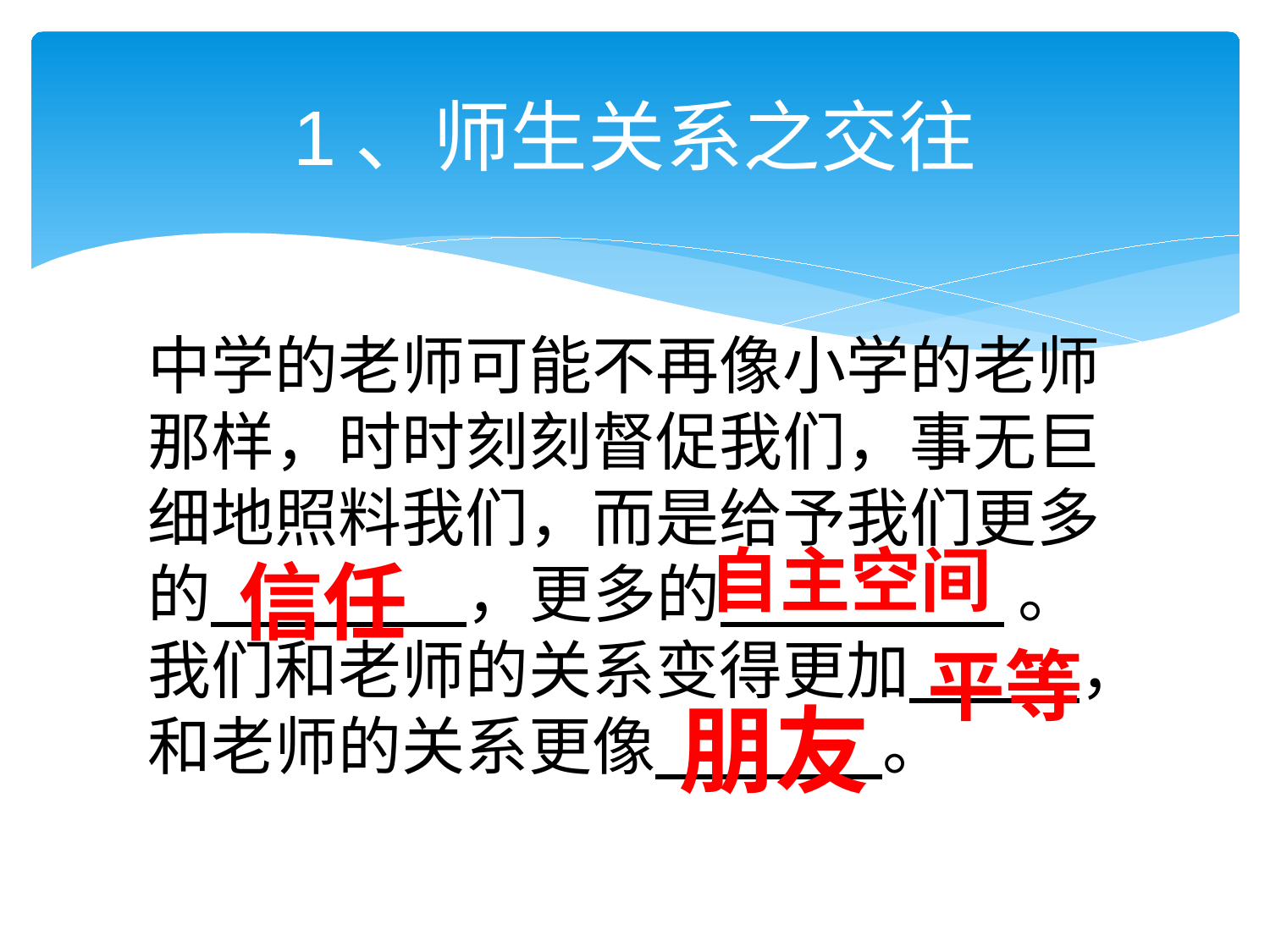

# 1、师生关系之交往
中学的老师可能不再像小学的老师那样，时时刻刻督促我们，事无巨细地照料我们，而是给予我们更多的                  ，更多的                     。我们和老师的关系变得更加            ，和老师的关系更像                。
自主空间
信任
平等
朋友